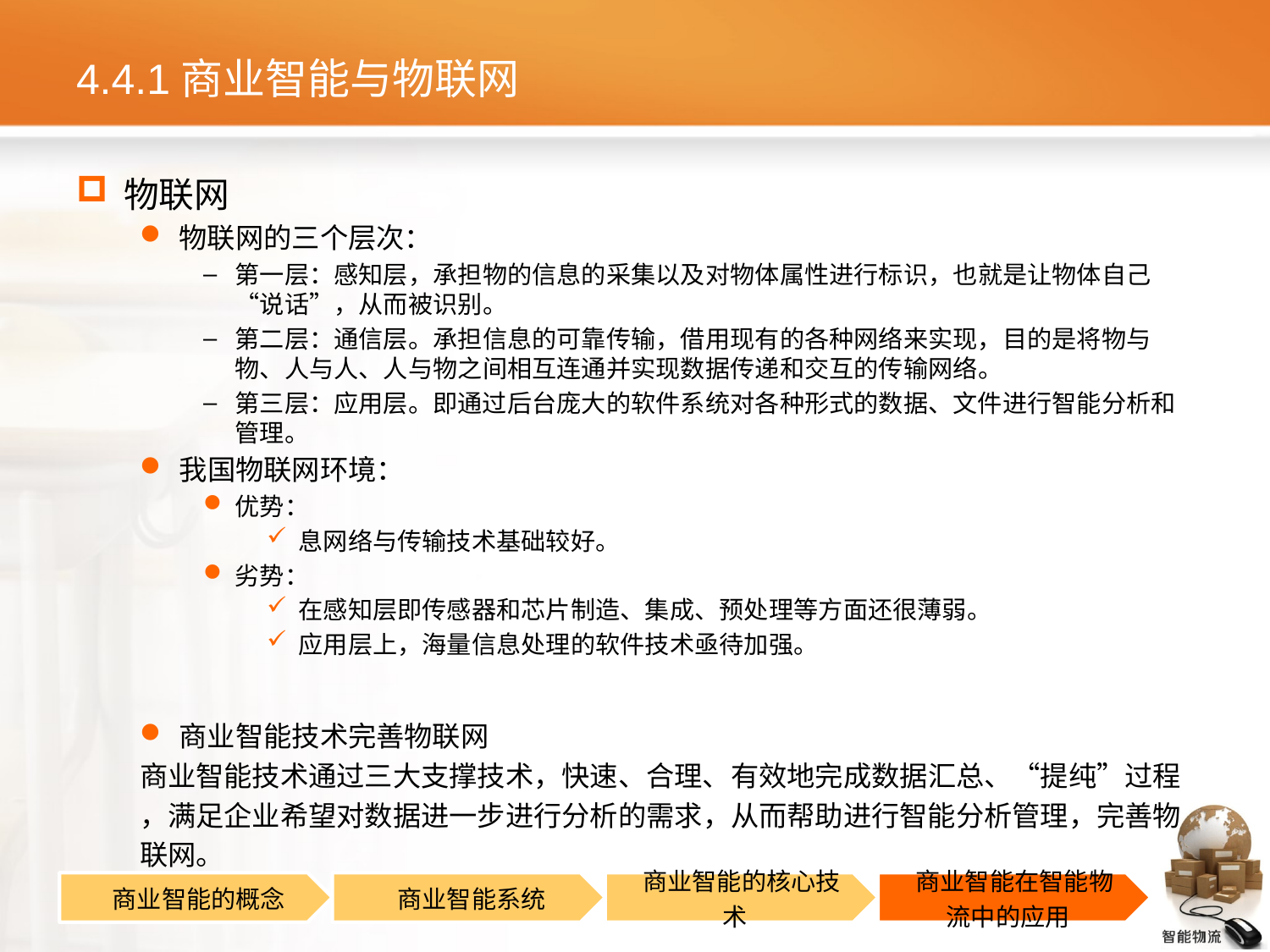

# 4.4.1商业智能与物联网
物联网
物联网的三个层次：
第一层：感知层，承担物的信息的采集以及对物体属性进行标识，也就是让物体自己“说话”，从而被识别。
第二层：通信层。承担信息的可靠传输，借用现有的各种网络来实现，目的是将物与物、人与人、人与物之间相互连通并实现数据传递和交互的传输网络。
第三层：应用层。即通过后台庞大的软件系统对各种形式的数据、文件进行智能分析和管理。
我国物联网环境：
优势：
息网络与传输技术基础较好。
劣势：
在感知层即传感器和芯片制造、集成、预处理等方面还很薄弱。
应用层上，海量信息处理的软件技术亟待加强。

商业智能技术完善物联网
商业智能技术通过三大支撑技术，快速、合理、有效地完成数据汇总、“提纯”过程
，满足企业希望对数据进一步进行分析的需求，从而帮助进行智能分析管理，完善物
联网。